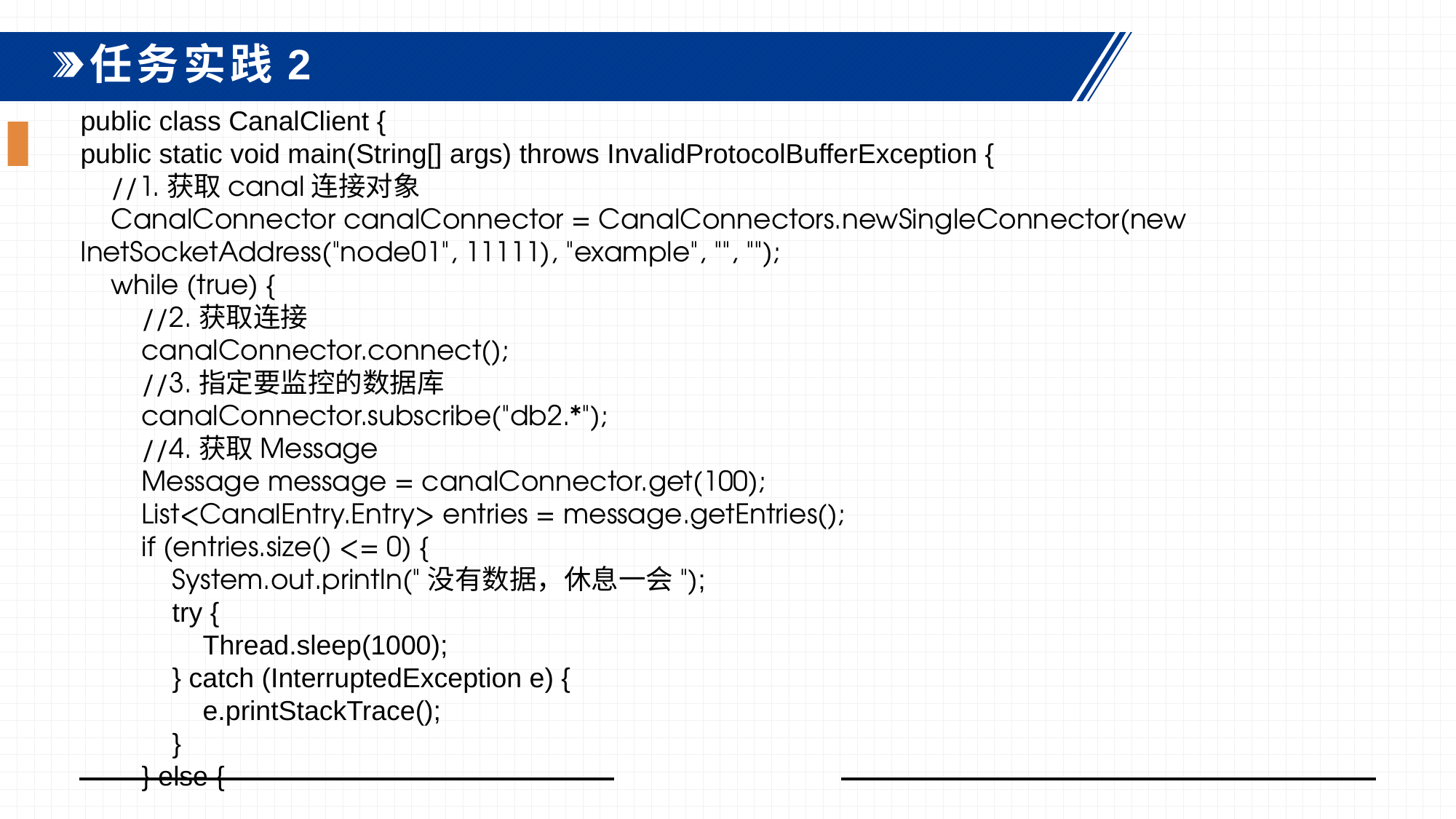

任务实践2
public class CanalClient { public static void main(String[] args) throws InvalidProtocolBufferException {    //1.获取canal连接对象     CanalConnector canalConnector = CanalConnectors.newSingleConnector(new InetSocketAddress("node01", 11111), "example", "", "");     while (true) {         //2.获取连接                     canalConnector.connect();        //3.指定要监控的数据库                     canalConnector.subscribe("db2.*");        //4.获取Message         Message message = canalConnector.get(100);        List<CanalEntry.Entry> entries = message.getEntries();        if (entries.size() <= 0) {             System.out.println("没有数据，休息一会");            try {                 Thread.sleep(1000);             } catch (InterruptedException e) {                                     e.printStackTrace();             }                     } else {